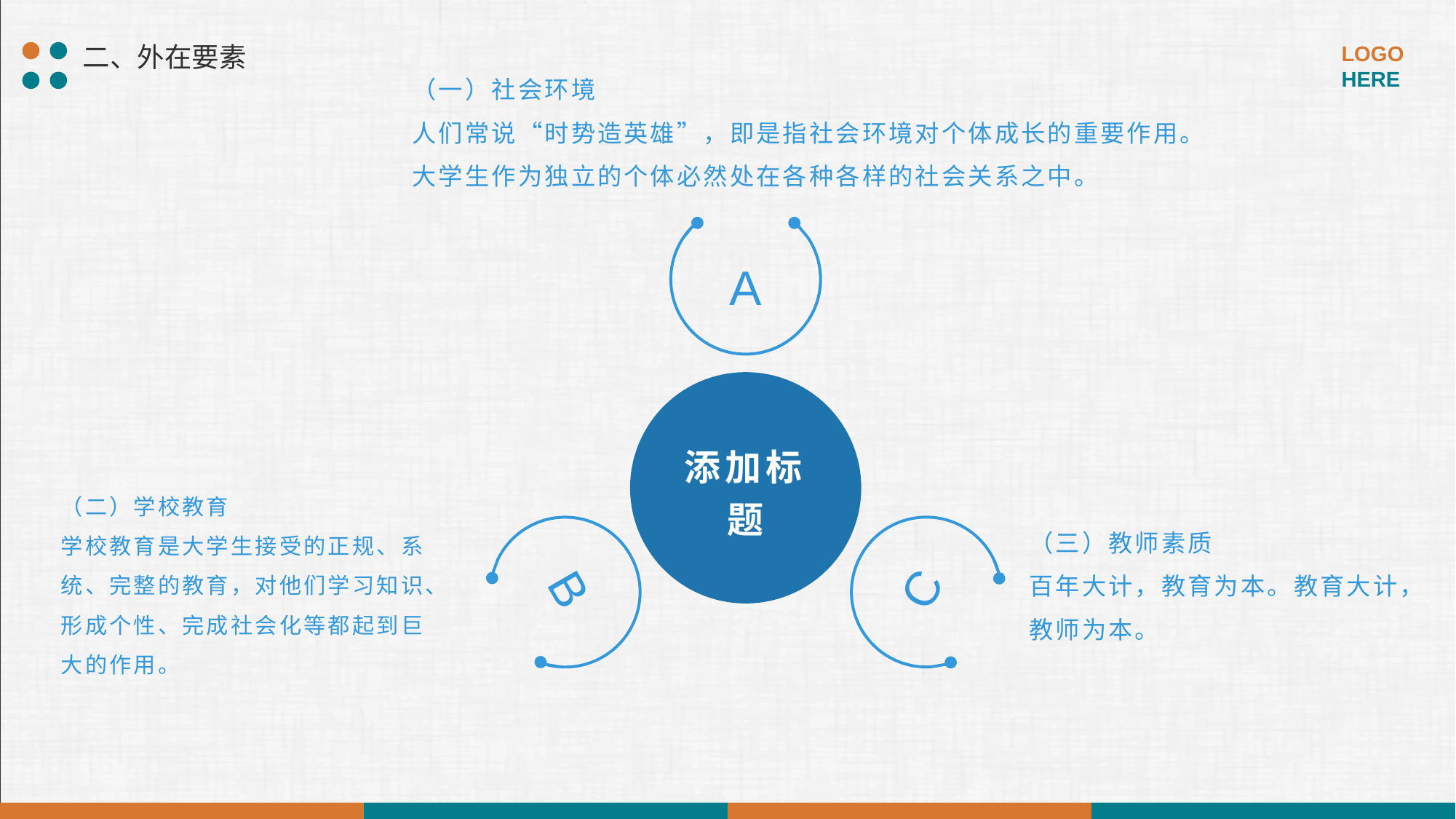

二、外在要素
（一）社会环境
人们常说“时势造英雄”，即是指社会环境对个体成长的重要作用。
大学生作为独立的个体必然处在各种各样的社会关系之中。

A
添加标题
（二）学校教育
学校教育是大学生接受的正规、系
统、完整的教育，对他们学习知识、
形成个性、完成社会化等都起到巨
大的作用。
（三）教师素质
百年大计，教育为本。教育大计，
教师为本。

B
C